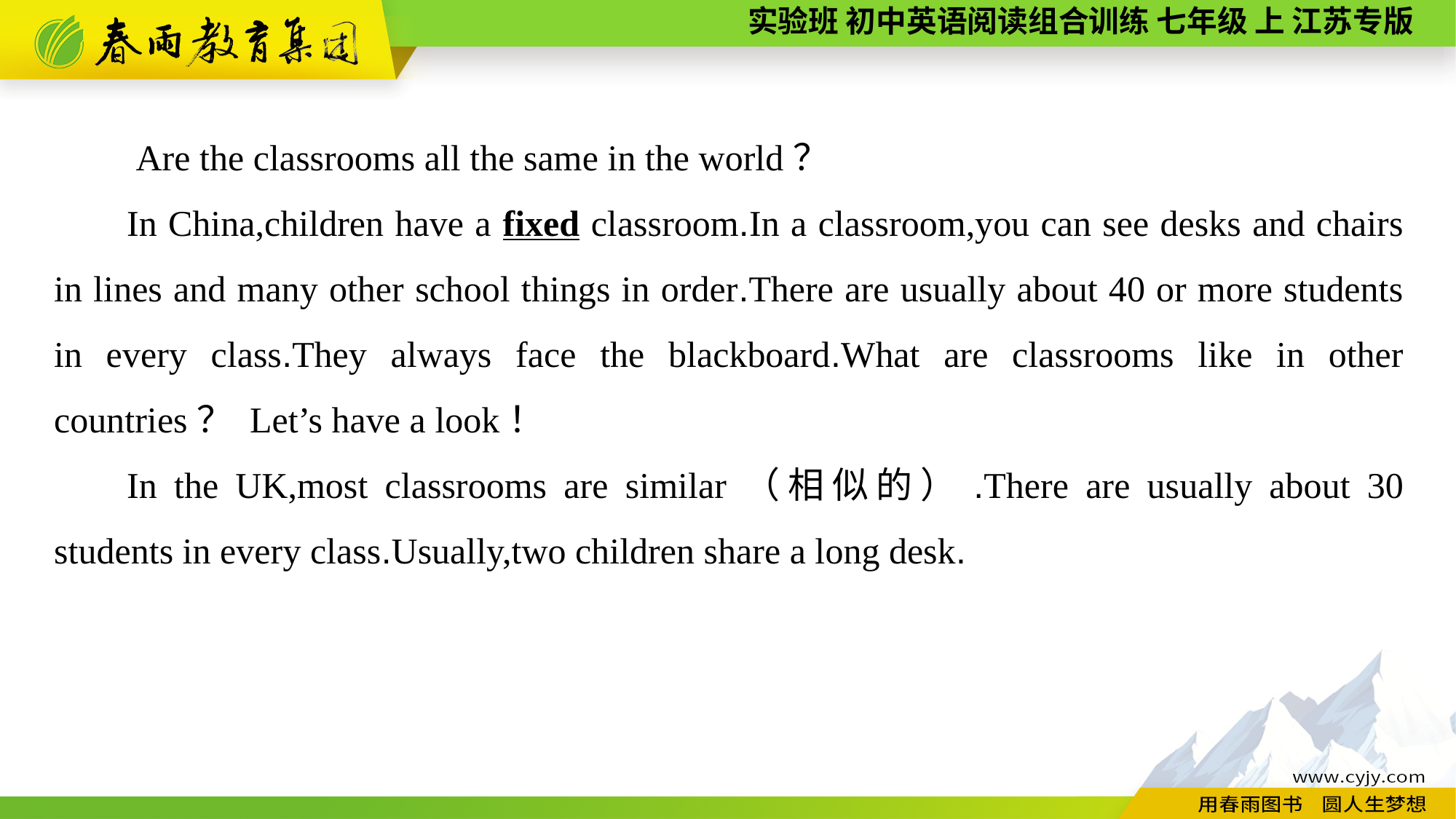

Are the classrooms all the same in the world？
In China,children have a fixed classroom.In a classroom,you can see desks and chairs in lines and many other school things in order.There are usually about 40 or more students in every class.They always face the blackboard.What are classrooms like in other countries？ Let’s have a look！
In the UK,most classrooms are similar（相似的）.There are usually about 30 students in every class.Usually,two children share a long desk.